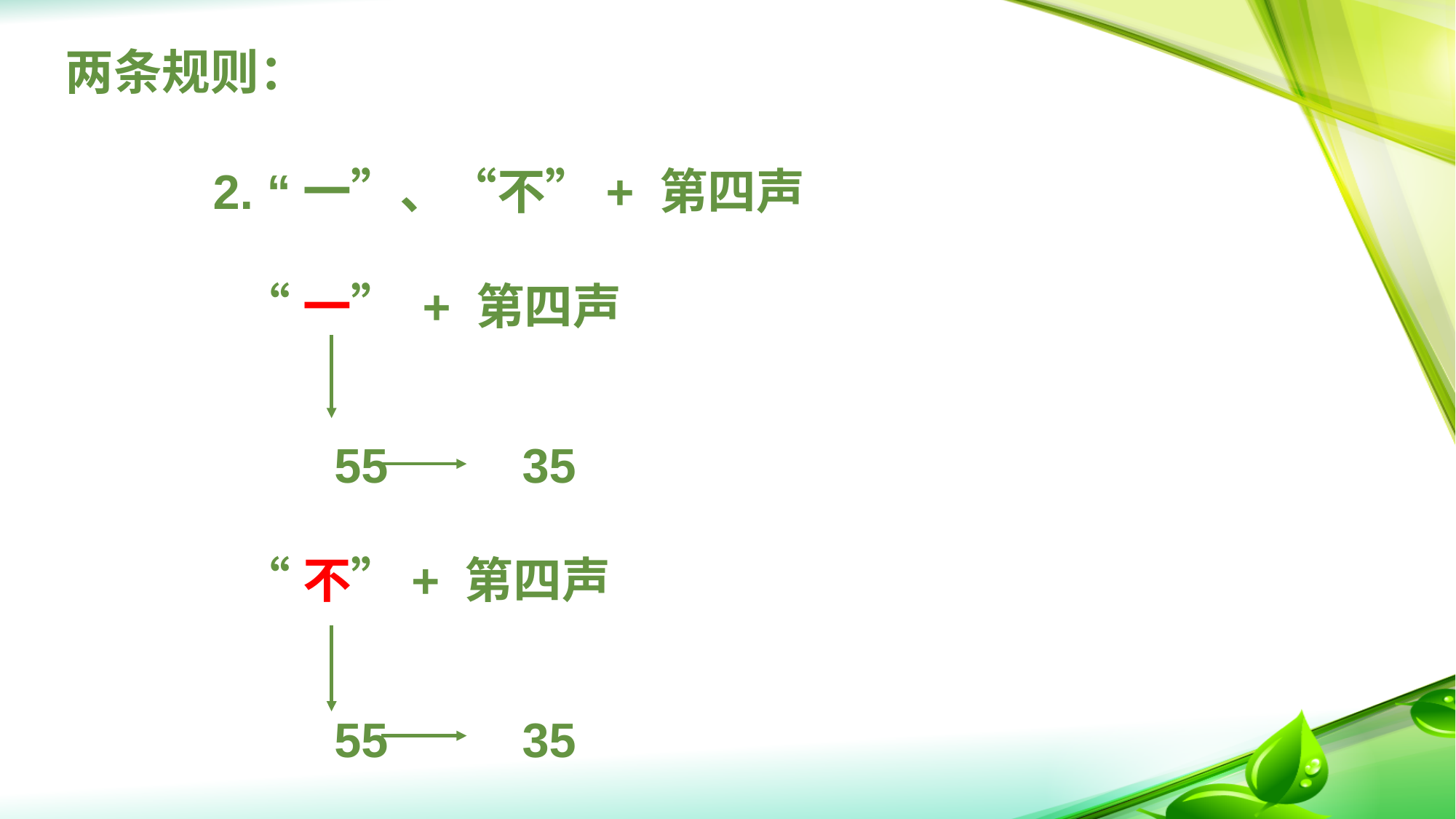

# 两条规则：
           2. “一”、“不”+ 第四声

                “一” + 第四声

                    55          35

                “不”+ 第四声

                    55          35